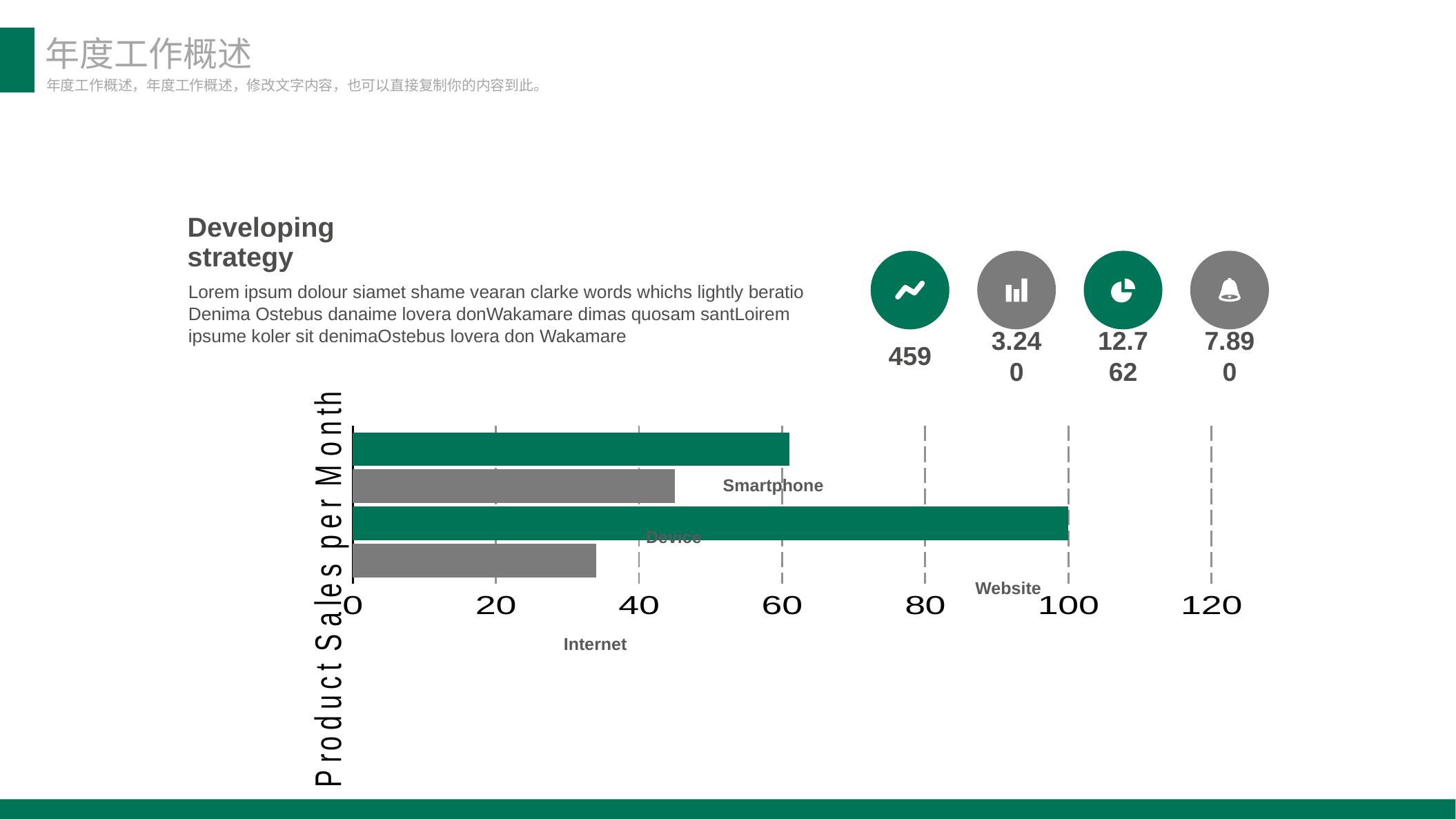

年度工作概述
年度工作概述，年度工作概述，修改文字内容，也可以直接复制你的内容到此。
Developing strategy

Lorem ipsum dolour siamet shame vearan clarke words whichs lightly beratio Denima Ostebus danaime lovera donWakamare dimas quosam santLoirem ipsume koler sit denimaOstebus lovera don Wakamare

459
3.240
12.762
7.890

### Chart

| Category | Region 1 | Region 2 | Untitled 1 | Untitled 2 |
|---|---|---|---|---|
| Product Sales per Month | 61.0 | 45.0 | 100.0 | 34.0 |
Smartphone
Device
Website
Internet